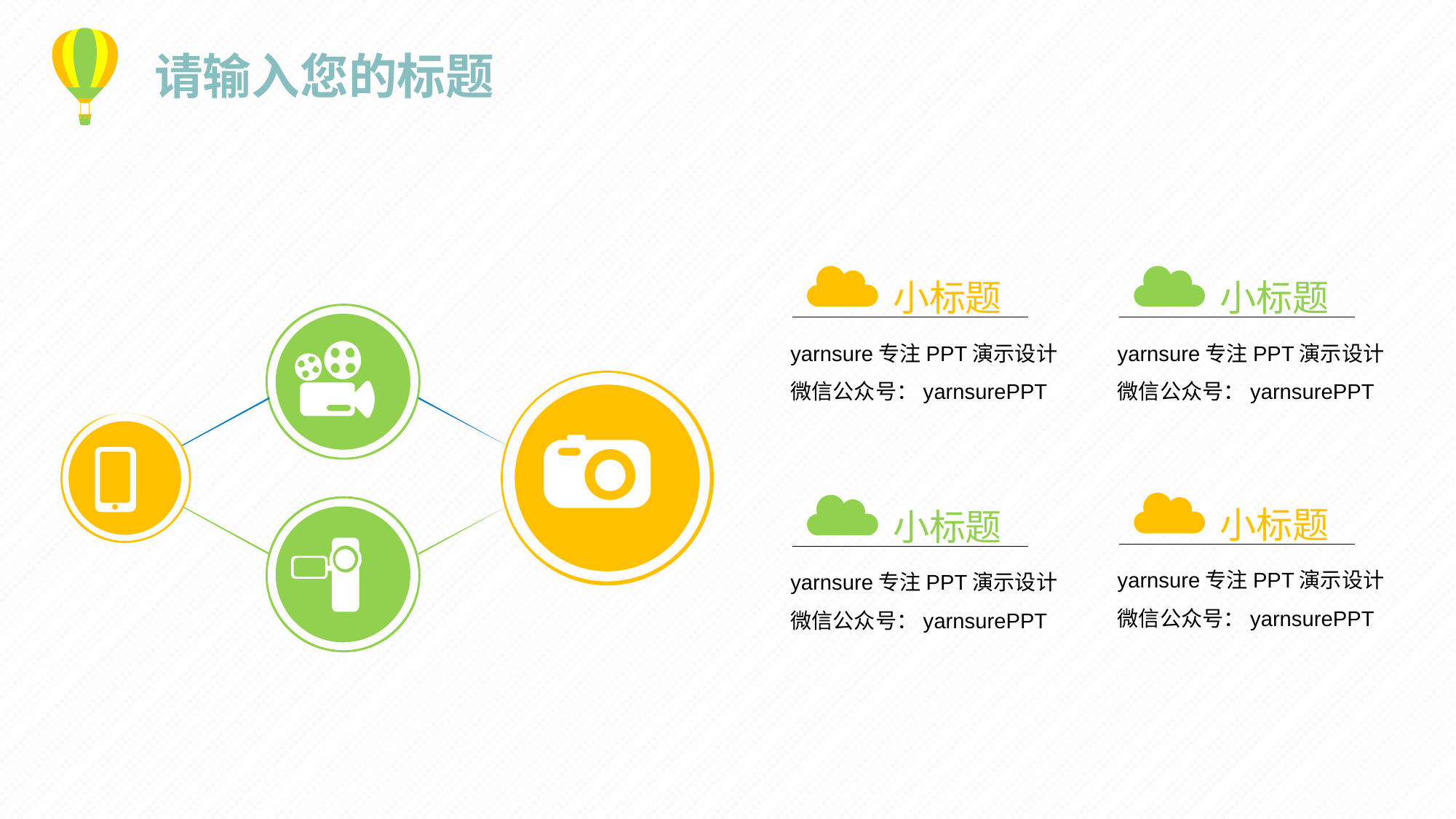

请输入您的标题

小标题
小标题

yarnsure专注PPT演示设计
微信公众号：yarnsurePPT
yarnsure专注PPT演示设计
微信公众号：yarnsurePPT

小标题
小标题

yarnsure专注PPT演示设计
微信公众号：yarnsurePPT
yarnsure专注PPT演示设计
微信公众号：yarnsurePPT